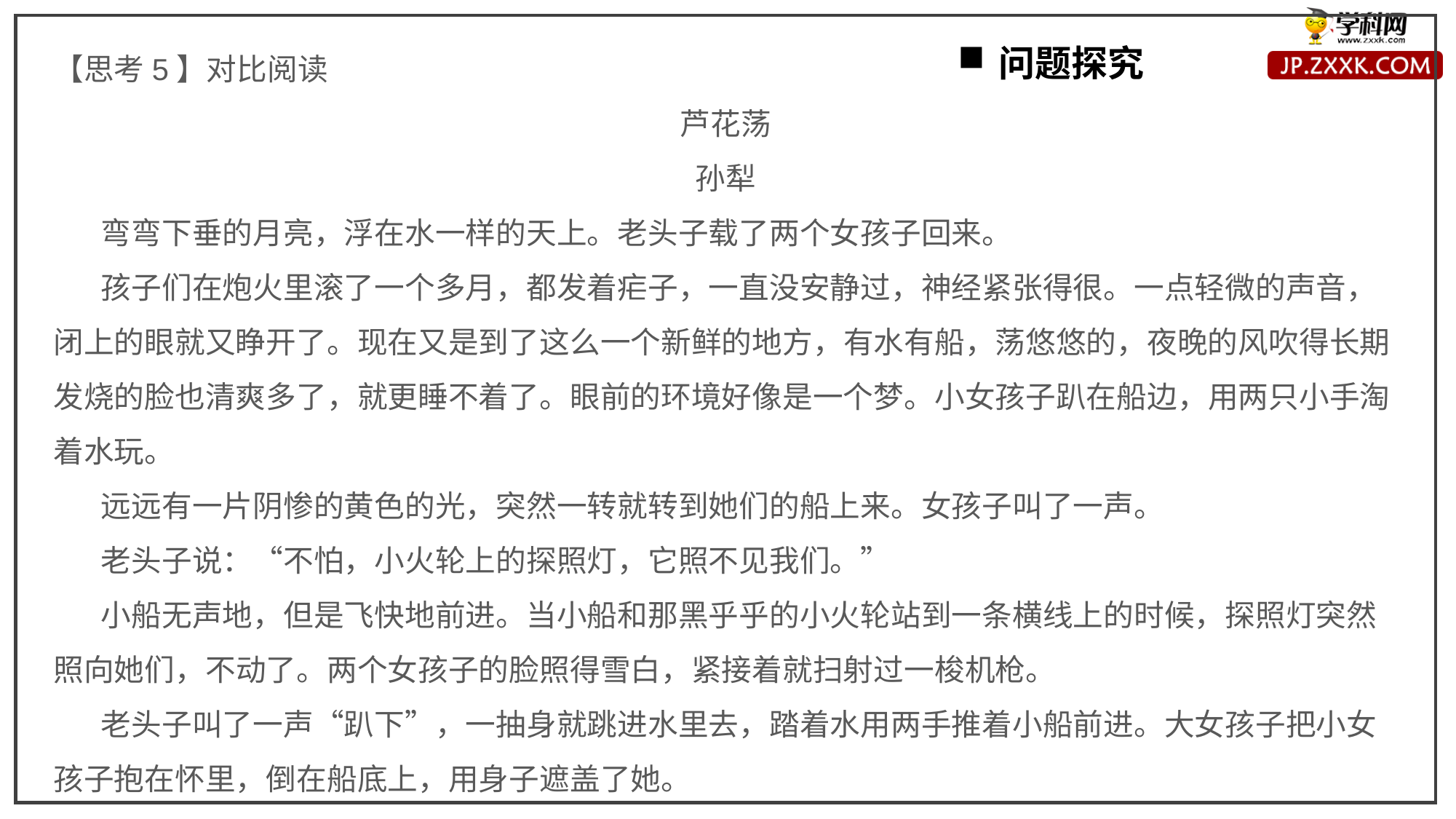

【思考5】对比阅读
芦花荡
孙犁
      弯弯下垂的月亮，浮在水一样的天上。老头子载了两个女孩子回来。
      孩子们在炮火里滚了一个多月，都发着疟子，一直没安静过，神经紧张得很。一点轻微的声音，闭上的眼就又睁开了。现在又是到了这么一个新鲜的地方，有水有船，荡悠悠的，夜晚的风吹得长期发烧的脸也清爽多了，就更睡不着了。眼前的环境好像是一个梦。小女孩子趴在船边，用两只小手淘着水玩。
      远远有一片阴惨的黄色的光，突然一转就转到她们的船上来。女孩子叫了一声。
      老头子说：“不怕，小火轮上的探照灯，它照不见我们。”
      小船无声地，但是飞快地前进。当小船和那黑乎乎的小火轮站到一条横线上的时候，探照灯突然照向她们，不动了。两个女孩子的脸照得雪白，紧接着就扫射过一梭机枪。
      老头子叫了一声“趴下”，一抽身就跳进水里去，踏着水用两手推着小船前进。大女孩子把小女孩子抱在怀里，倒在船底上，用身子遮盖了她。
问题探究